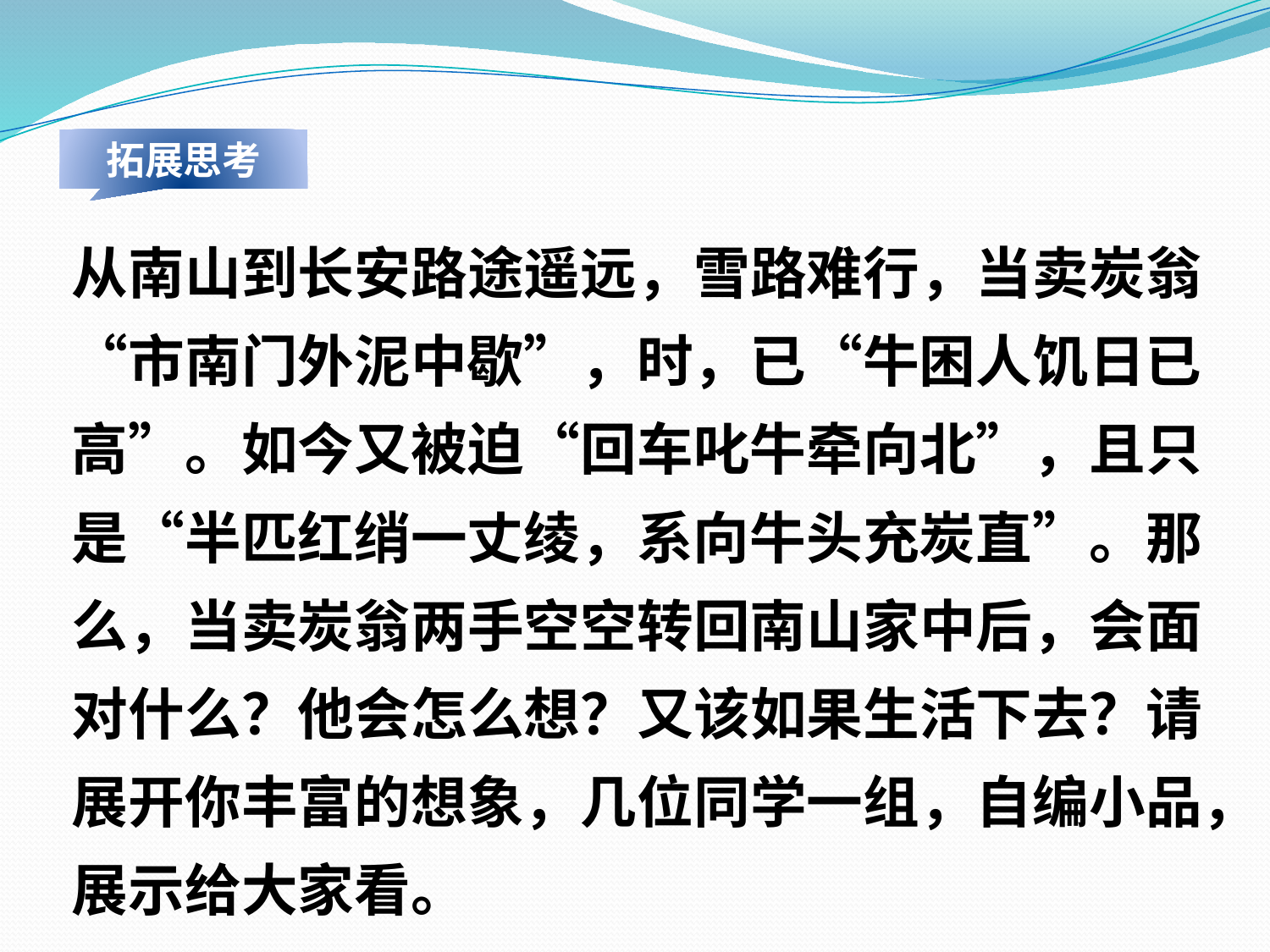

拓展思考
从南山到长安路途遥远，雪路难行，当卖炭翁“市南门外泥中歇”，时，已“牛困人饥日已高”。如今又被迫“回车叱牛牵向北”，且只是“半匹红绡一丈绫，系向牛头充炭直”。那么，当卖炭翁两手空空转回南山家中后，会面对什么？他会怎么想？又该如果生活下去？请展开你丰富的想象，几位同学一组，自编小品，展示给大家看。